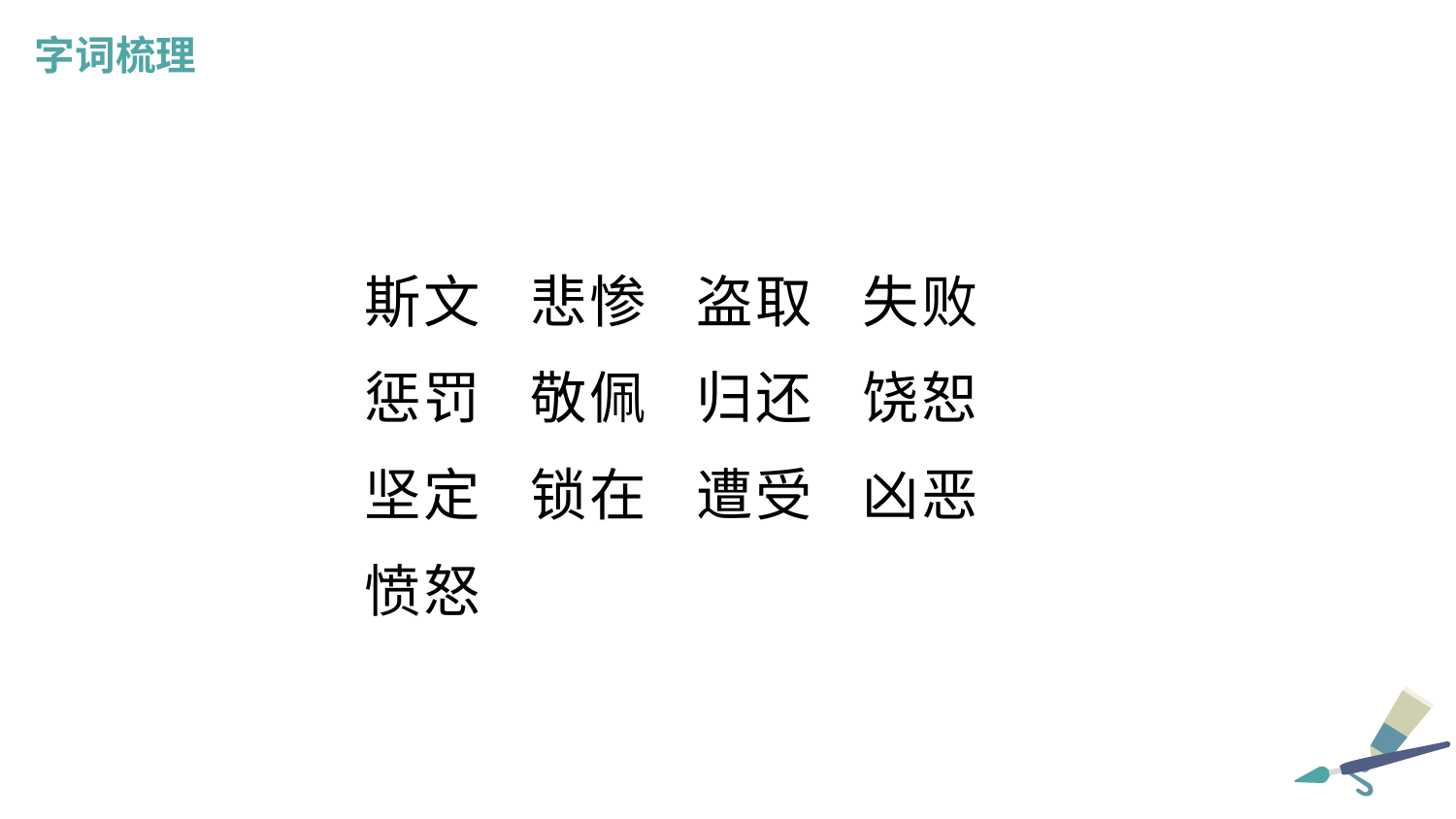

字词梳理

斯文   悲惨   盗取   失败
惩罚   敬佩   归还   饶恕
坚定   锁在   遭受   凶恶
愤怒